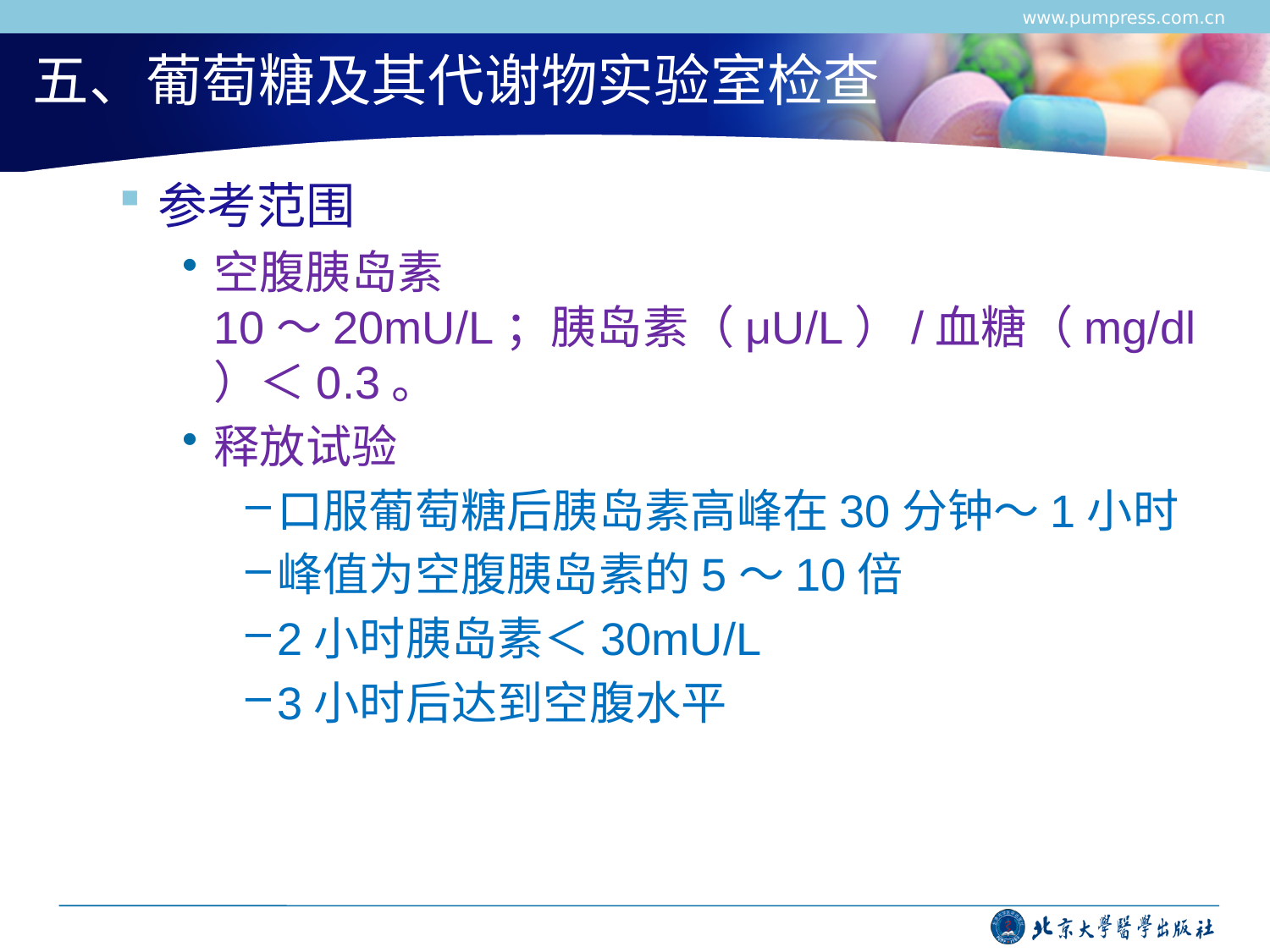

www.pumpress.com.cn
# 五、葡萄糖及其代谢物实验室检查
参考范围
空腹胰岛素  10～20mU/L；胰岛素（μU/L）/血糖（mg/dl）＜0.3。
释放试验
口服葡萄糖后胰岛素高峰在30分钟～1小时
峰值为空腹胰岛素的5～10倍
2小时胰岛素＜30mU/L
3小时后达到空腹水平